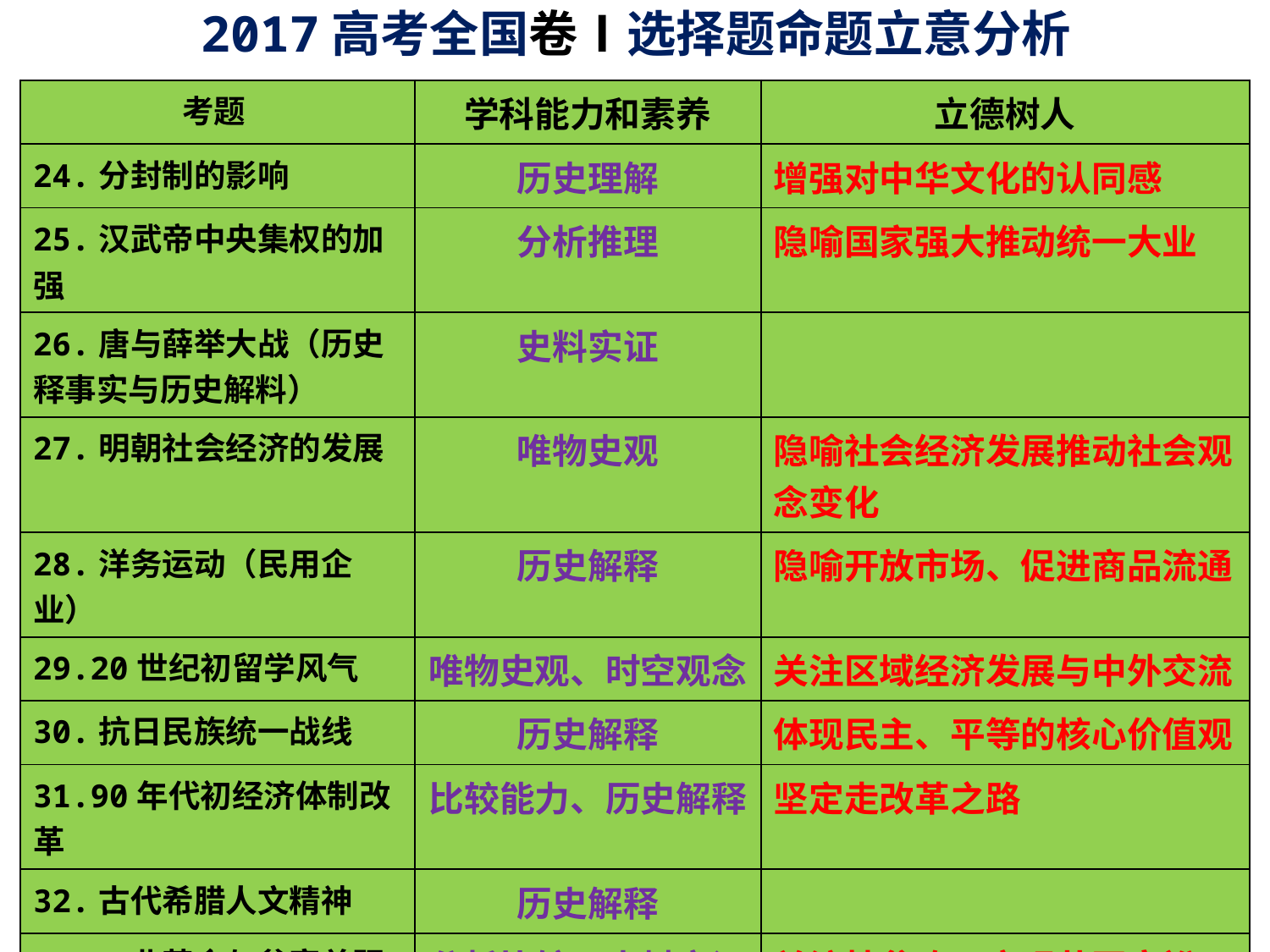

2017高考全国卷Ⅰ选择题命题立意分析
#
| 考题 | 学科能力和素养 | 立德树人 |
| --- | --- | --- |
| 24.分封制的影响 | 历史理解 | 增强对中华文化的认同感 |
| 25.汉武帝中央集权的加强 | 分析推理 | 隐喻国家强大推动统一大业 |
| 26.唐与薛举大战（历史释事实与历史解料） | 史料实证 |  |
| 27.明朝社会经济的发展 | 唯物史观 | 隐喻社会经济发展推动社会观念变化 |
| 28.洋务运动（民用企业） | 历史解释 | 隐喻开放市场、促进商品流通 |
| 29.20世纪初留学风气 | 唯物史观、时空观念 | 关注区域经济发展与中外交流 |
| 30.抗日民族统一战线 | 历史解释 | 体现民主、平等的核心价值观 |
| 31.90年代初经济体制改革 | 比较能力、历史解释 | 坚定走改革之路 |
| 32.古代希腊人文精神 | 历史解释 |  |
| 33.工业革命与贫富差距 | 分析比较、史料实证 | 关注扶贫攻、实现共同富裕 |
| 34.二战后苏联经济恢复发展 | 历史理解 | 十月革命100周年 |
| 35.二战后世界格局的变化 | 历史解释 | 关注时政热点2016年二十国集团中国峰会 |